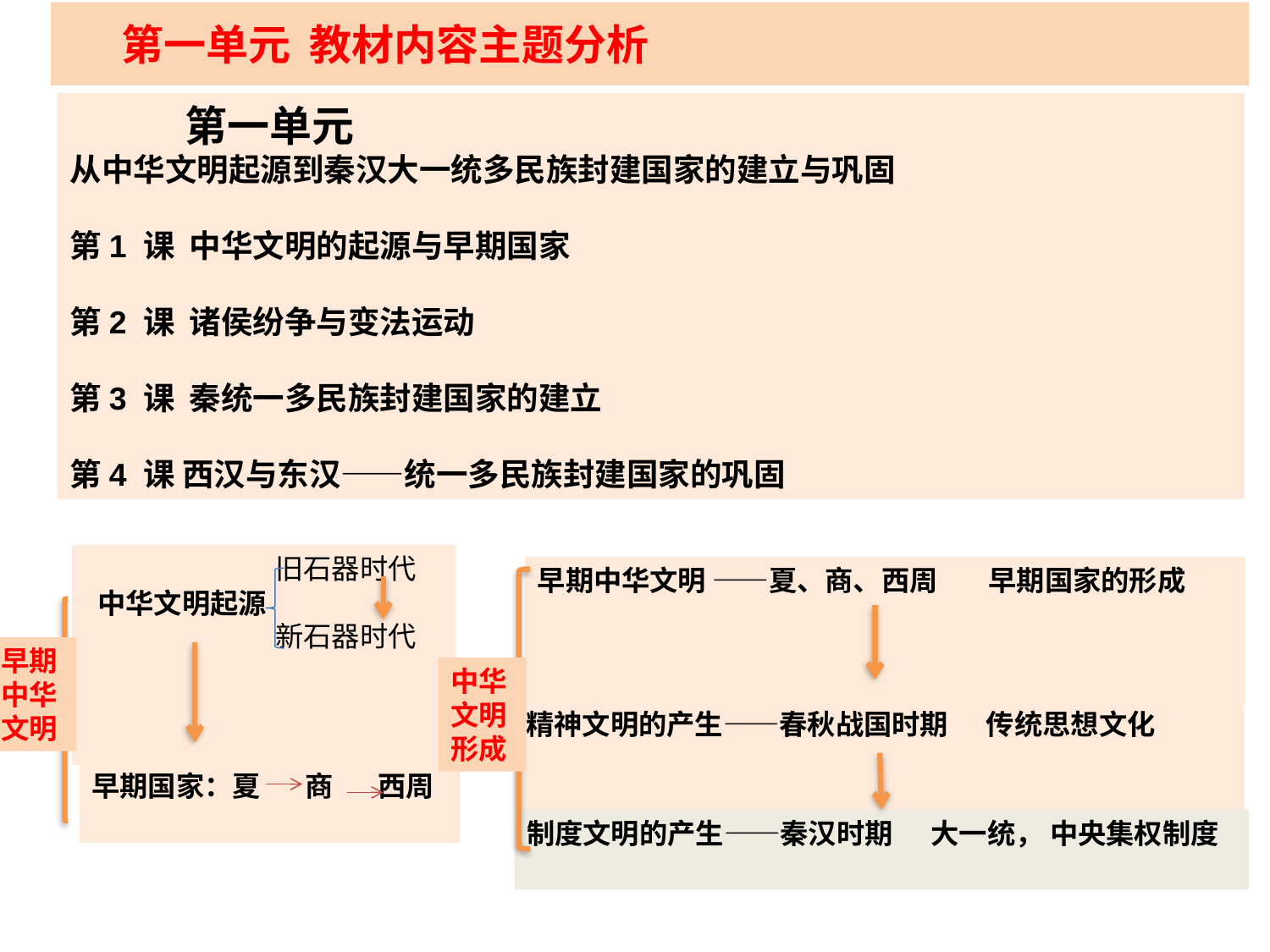

第一单元  教材内容主题分析
           第一单元
从中华文明起源到秦汉大一统多民族封建国家的建立与巩固

第1 课  中华文明的起源与早期国家

第2 课  诸侯纷争与变法运动

第3 课  秦统一多民族封建国家的建立

第4 课 西汉与东汉——统一多民族封建国家的巩固
                             旧石器时代
 中华文明起源
                             新石器时代

早期中华文明 ——夏、商、西周        早期国家的形成

早期中华文明
中华文明
形成
精神文明的产生——春秋战国时期      传统思想文化

早期国家：夏       商       西周

制度文明的产生——秦汉时期      大一统， 中央集权制度